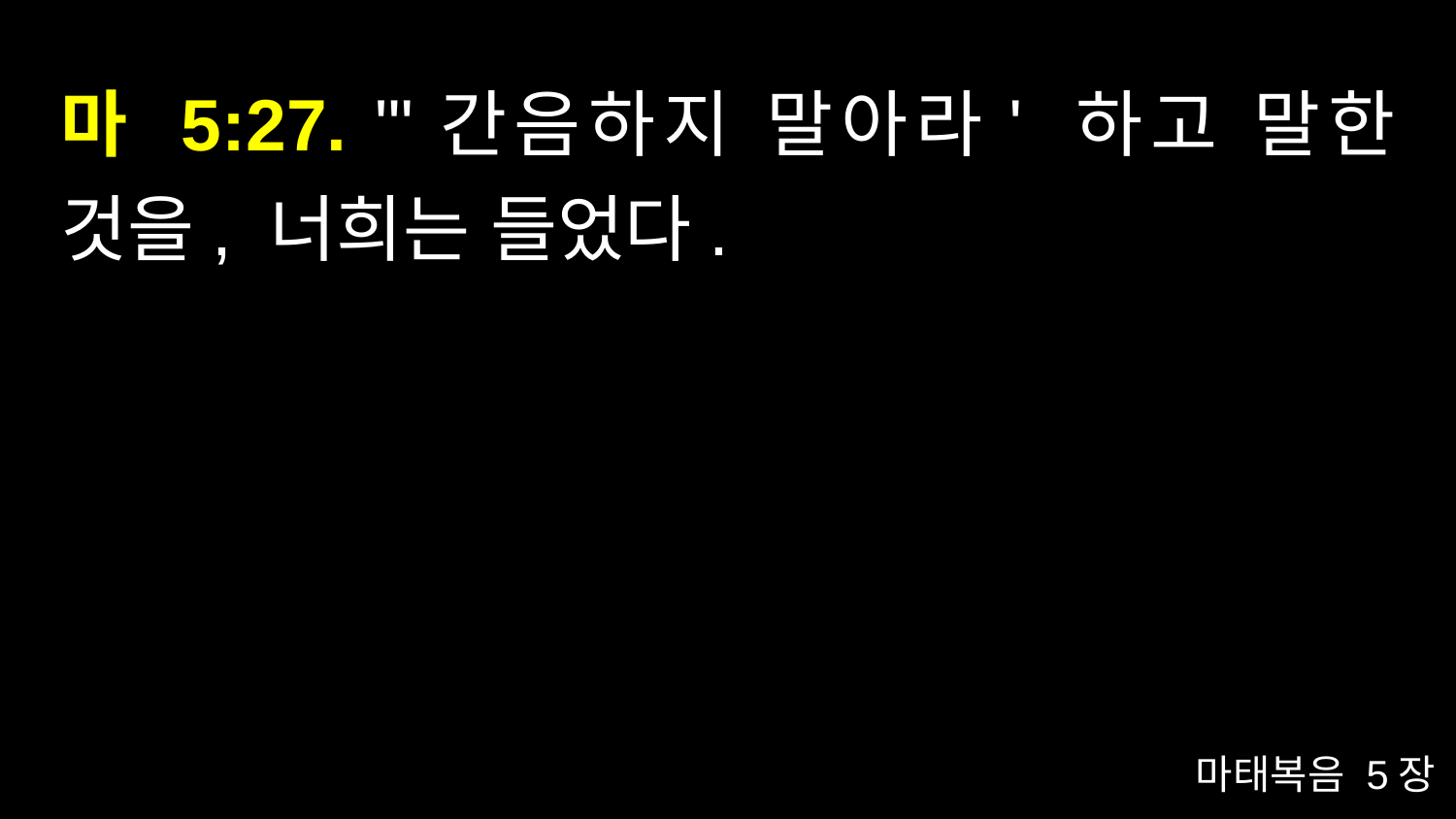

# 마 5:27. "'간음하지 말아라' 하고 말한 것을, 너희는 들었다.
마태복음 5장